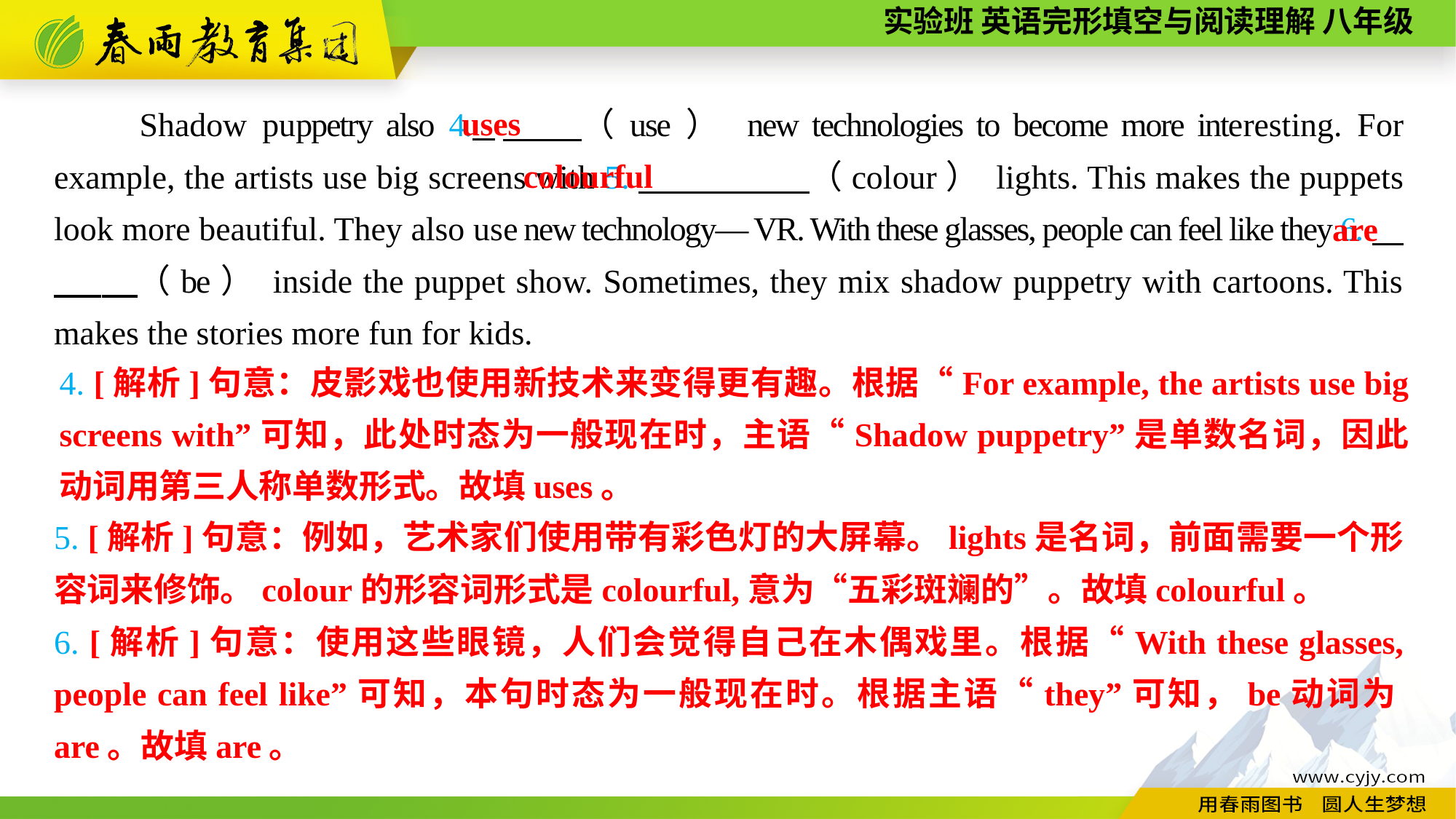

uses
Shadow puppetry also 4. 　　（use） new technologies to become more interesting. For example, the artists use big screens with 5.　　　　　（colour） lights. This makes the puppets look more beautiful. They also use new technology— VR. With these glasses, people can feel like they 6.　  ，　（be） inside the puppet show. Sometimes, they mix shadow puppetry with cartoons. This makes the stories more fun for kids.
colourful
are
4. [解析]句意：皮影戏也使用新技术来变得更有趣。根据“For example, the artists use big screens with”可知，此处时态为一般现在时，主语“Shadow puppetry”是单数名词，因此动词用第三人称单数形式。故填uses。
5. [解析]句意：例如，艺术家们使用带有彩色灯的大屏幕。lights是名词，前面需要一个形容词来修饰。colour的形容词形式是colourful,意为“五彩斑斓的”。故填colourful。
6. [解析]句意：使用这些眼镜，人们会觉得自己在木偶戏里。根据“With these glasses, people can feel like”可知，本句时态为一般现在时。根据主语“they”可知，be动词为are。故填are。